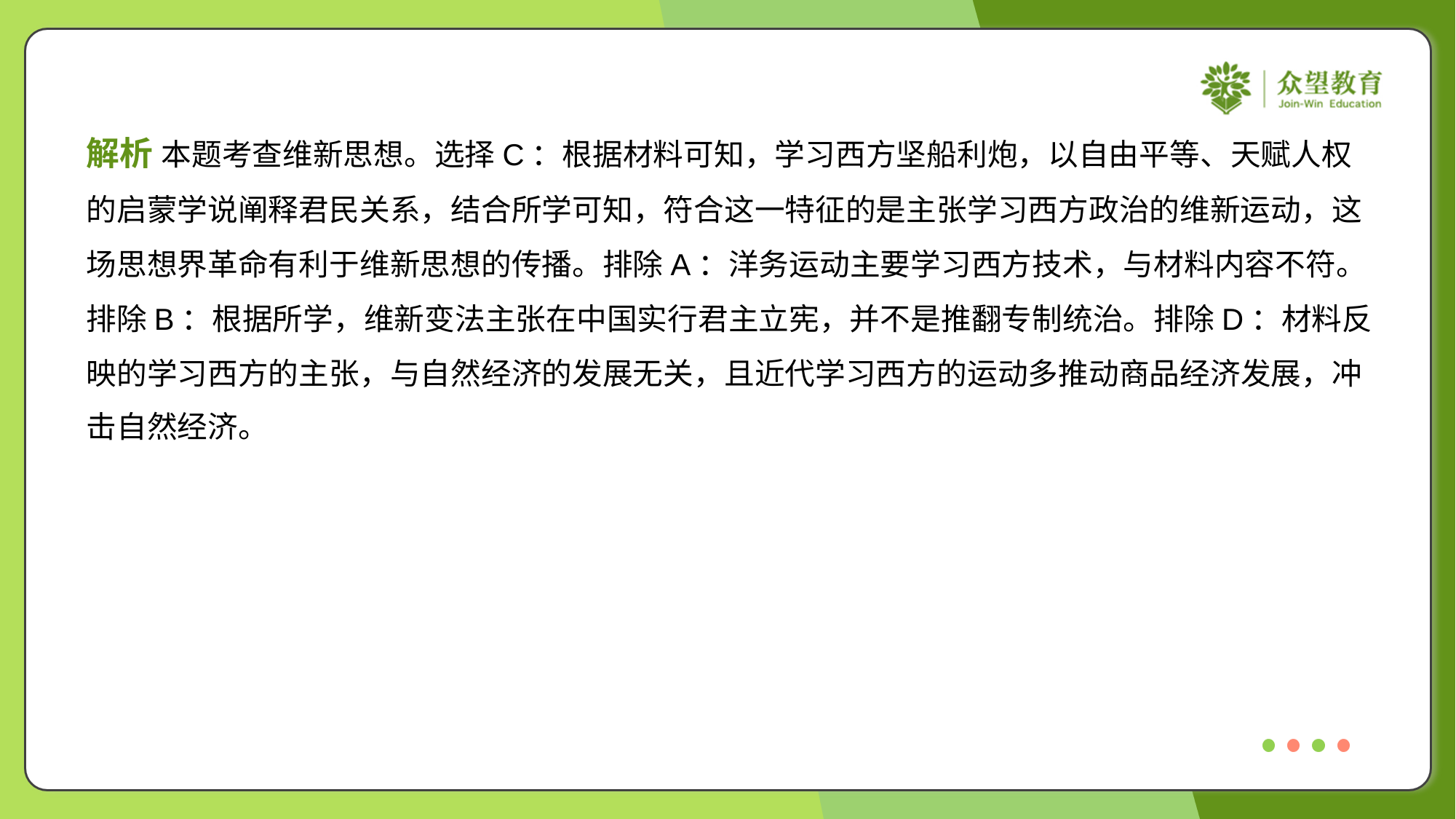

解析 本题考查维新思想。选择C：根据材料可知，学习西方坚船利炮，以自由平等、天赋人权
的启蒙学说阐释君民关系，结合所学可知，符合这一特征的是主张学习西方政治的维新运动，这
场思想界革命有利于维新思想的传播。排除A：洋务运动主要学习西方技术，与材料内容不符。
排除B：根据所学，维新变法主张在中国实行君主立宪，并不是推翻专制统治。排除D：材料反
映的学习西方的主张，与自然经济的发展无关，且近代学习西方的运动多推动商品经济发展，冲
击自然经济。